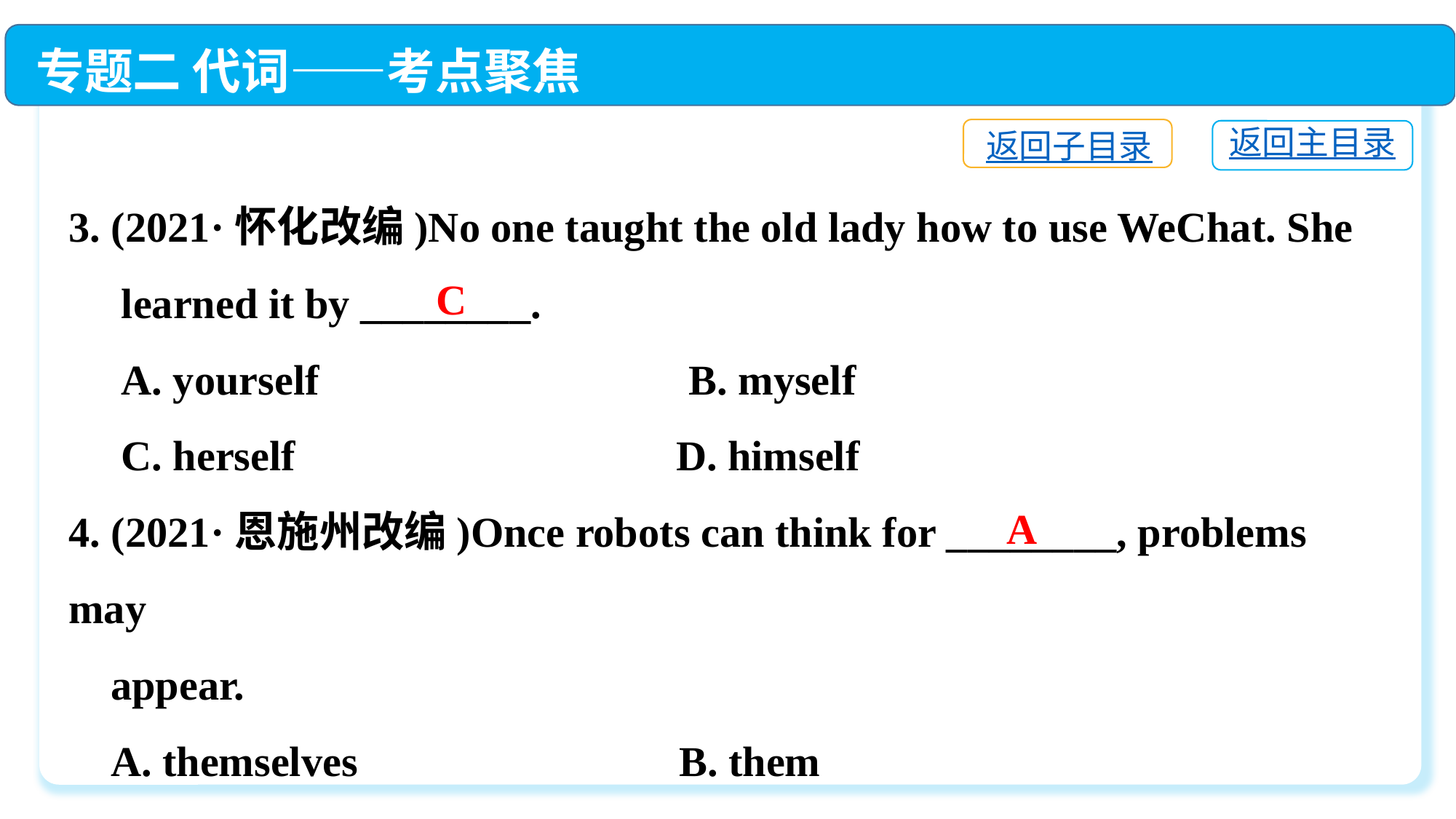

专题二 代词——考点聚焦

返回子目录
返回主目录
3. (2021·怀化改编)No one taught the old lady how to use WeChat. She
     learned it by ________.
     A. yourself　　	                  B. myself
     C. herself　　	                            D. himself
4. (2021·恩施州改编)Once robots can think for ________, problems may
    appear.
    A. themselves　　 	                 B. them
   C. they　 	                                      D. theirs

C
A